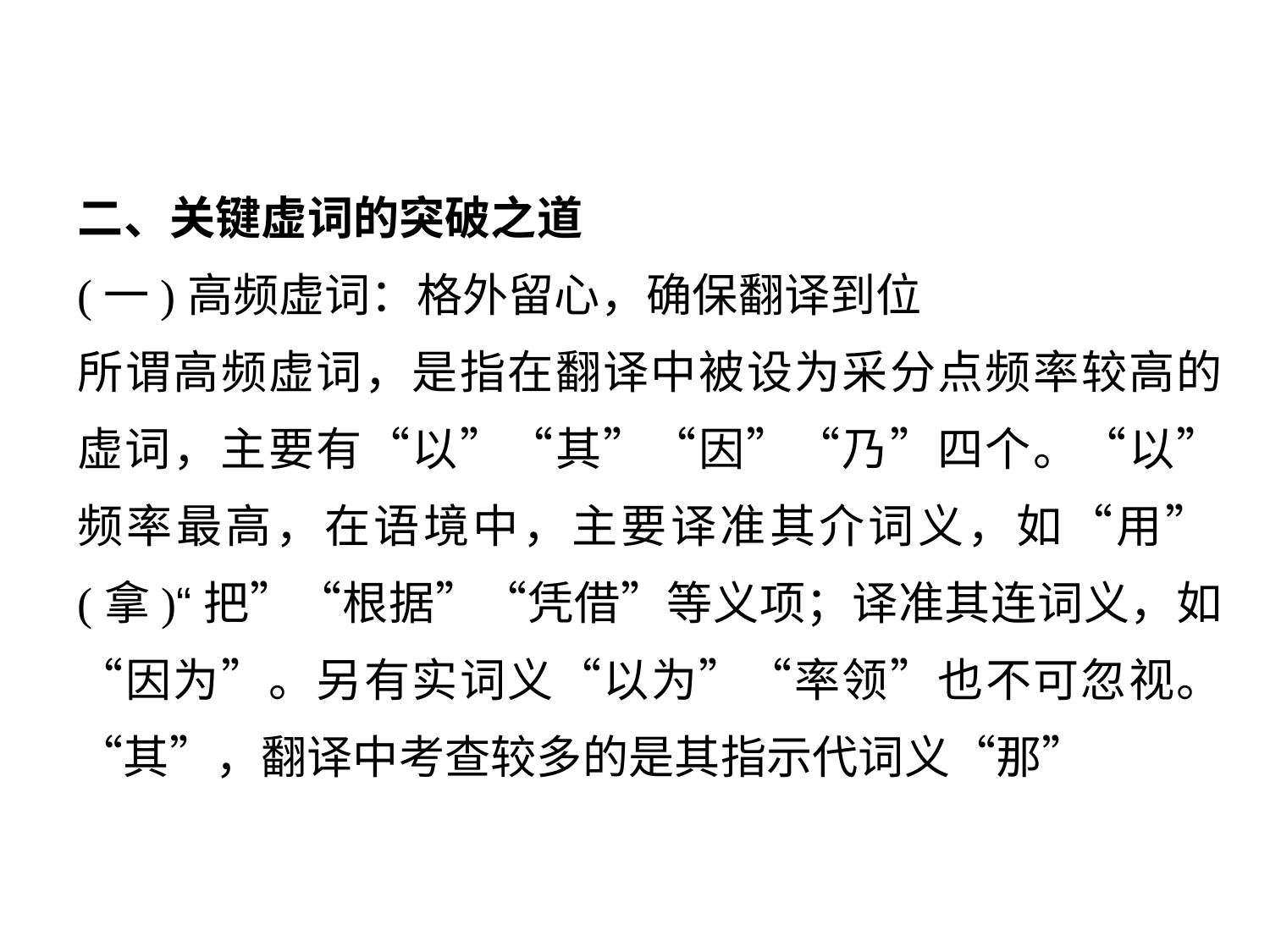

二、关键虚词的突破之道
(一)高频虚词：格外留心，确保翻译到位
所谓高频虚词，是指在翻译中被设为采分点频率较高的虚词，主要有“以”“其”“因”“乃”四个。“以”频率最高，在语境中，主要译准其介词义，如“用”(拿)“把”“根据”“凭借”等义项；译准其连词义，如“因为”。另有实词义“以为”“率领”也不可忽视。“其”，翻译中考查较多的是其指示代词义“那”